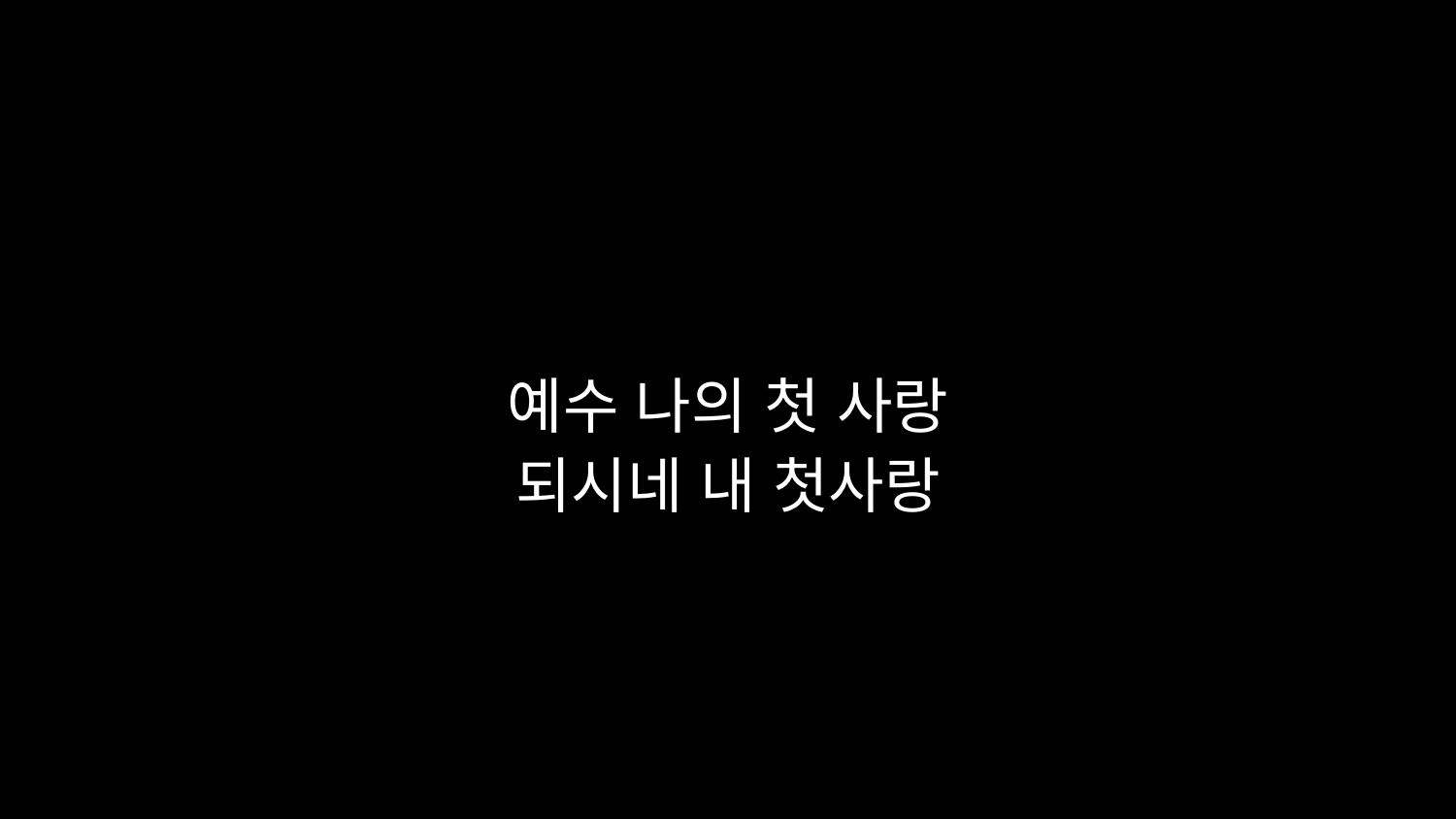

# 예수 나의 첫 사랑 되시네 내 첫사랑